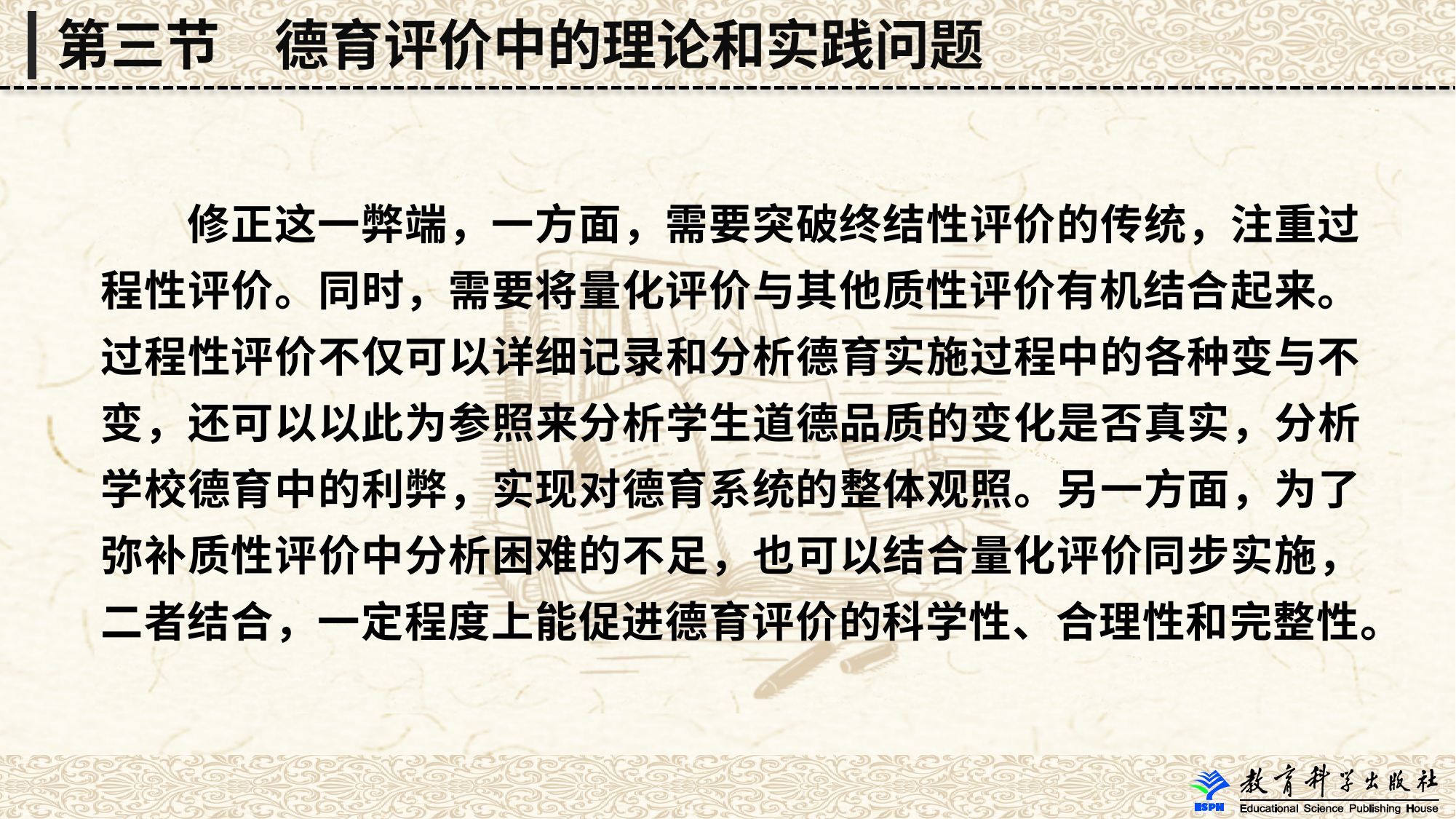

第三节　德育评价中的理论和实践问题
       修正这一弊端，一方面，需要突破终结性评价的传统，注重过程性评价。同时，需要将量化评价与其他质性评价有机结合起来。过程性评价不仅可以详细记录和分析德育实施过程中的各种变与不变，还可以以此为参照来分析学生道德品质的变化是否真实，分析学校德育中的利弊，实现对德育系统的整体观照。另一方面，为了弥补质性评价中分析困难的不足，也可以结合量化评价同步实施，二者结合，一定程度上能促进德育评价的科学性、合理性和完整性。